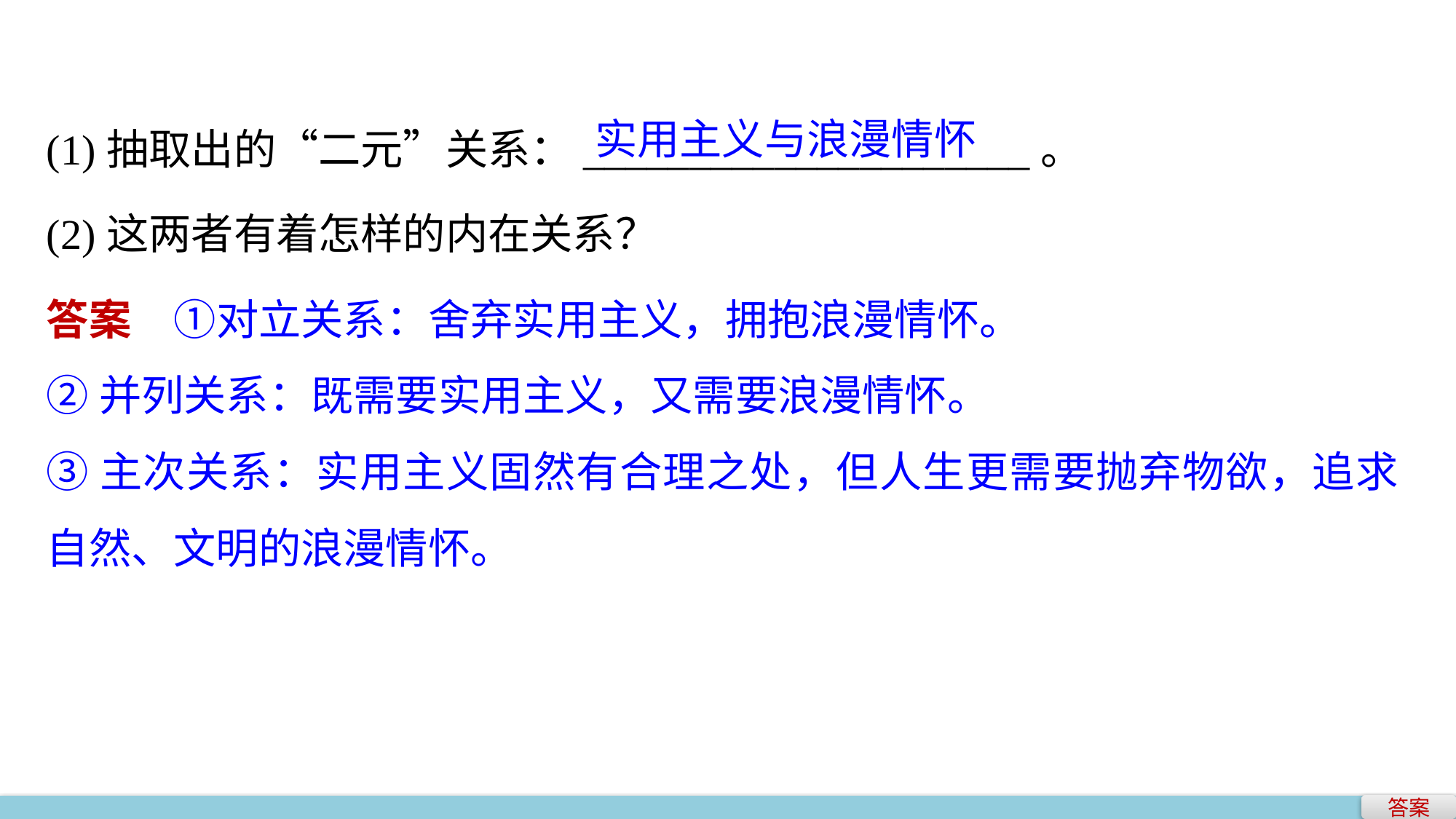

实用主义与浪漫情怀
(1)抽取出的“二元”关系：_____________________。
(2)这两者有着怎样的内在关系？
答案　①对立关系：舍弃实用主义，拥抱浪漫情怀。
②并列关系：既需要实用主义，又需要浪漫情怀。
③主次关系：实用主义固然有合理之处，但人生更需要抛弃物欲，追求自然、文明的浪漫情怀。
答案